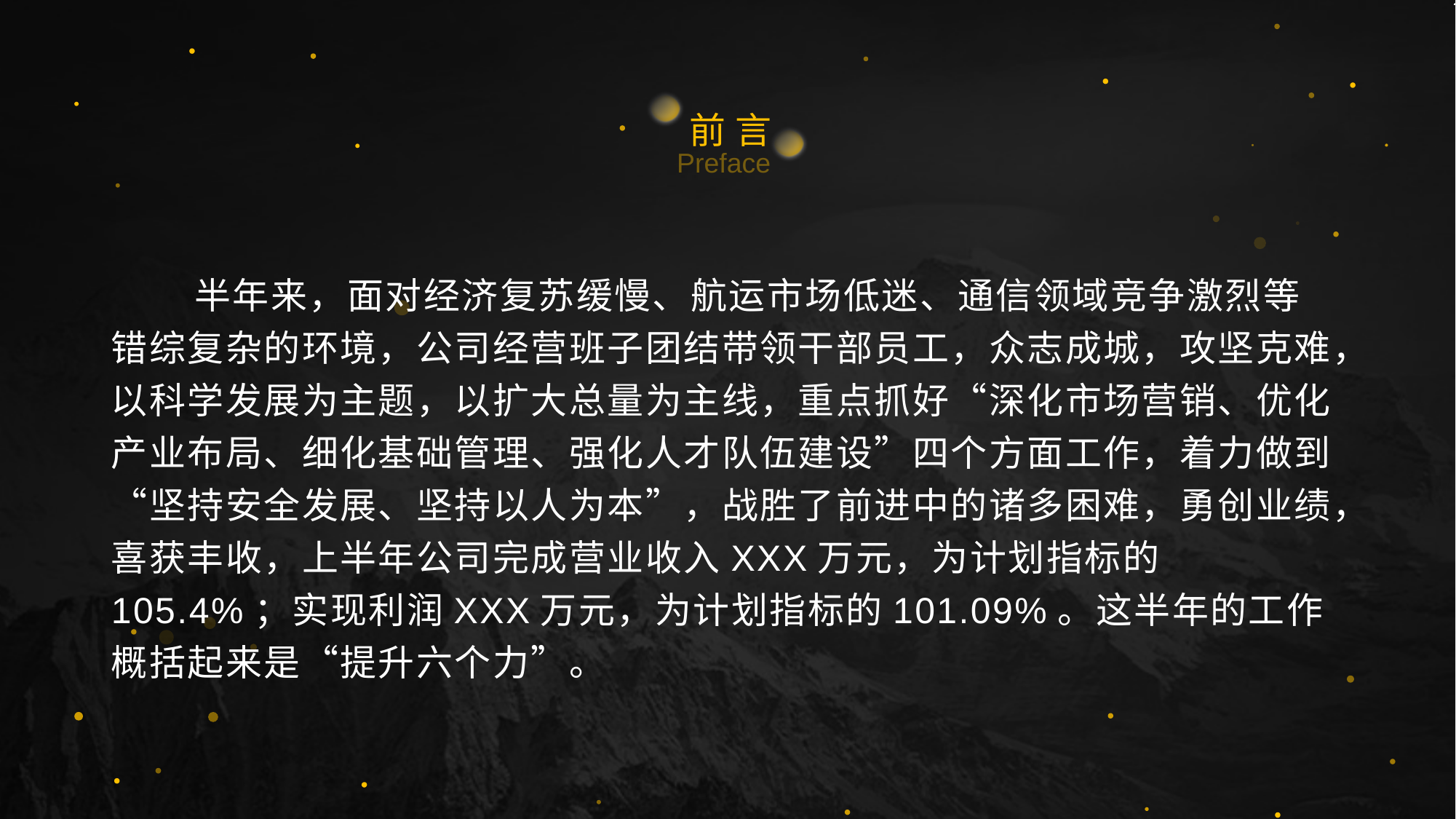

前言

Preface

  半年来，面对经济复苏缓慢、航运市场低迷、通信领域竞争激烈等错综复杂的环境，公司经营班子团结带领干部员工，众志成城，攻坚克难，以科学发展为主题，以扩大总量为主线，重点抓好“深化市场营销、优化产业布局、细化基础管理、强化人才队伍建设”四个方面工作，着力做到“坚持安全发展、坚持以人为本”，战胜了前进中的诸多困难，勇创业绩，喜获丰收，上半年公司完成营业收入XXX万元，为计划指标的105.4%；实现利润XXX万元，为计划指标的101.09%。这半年的工作概括起来是“提升六个力”。